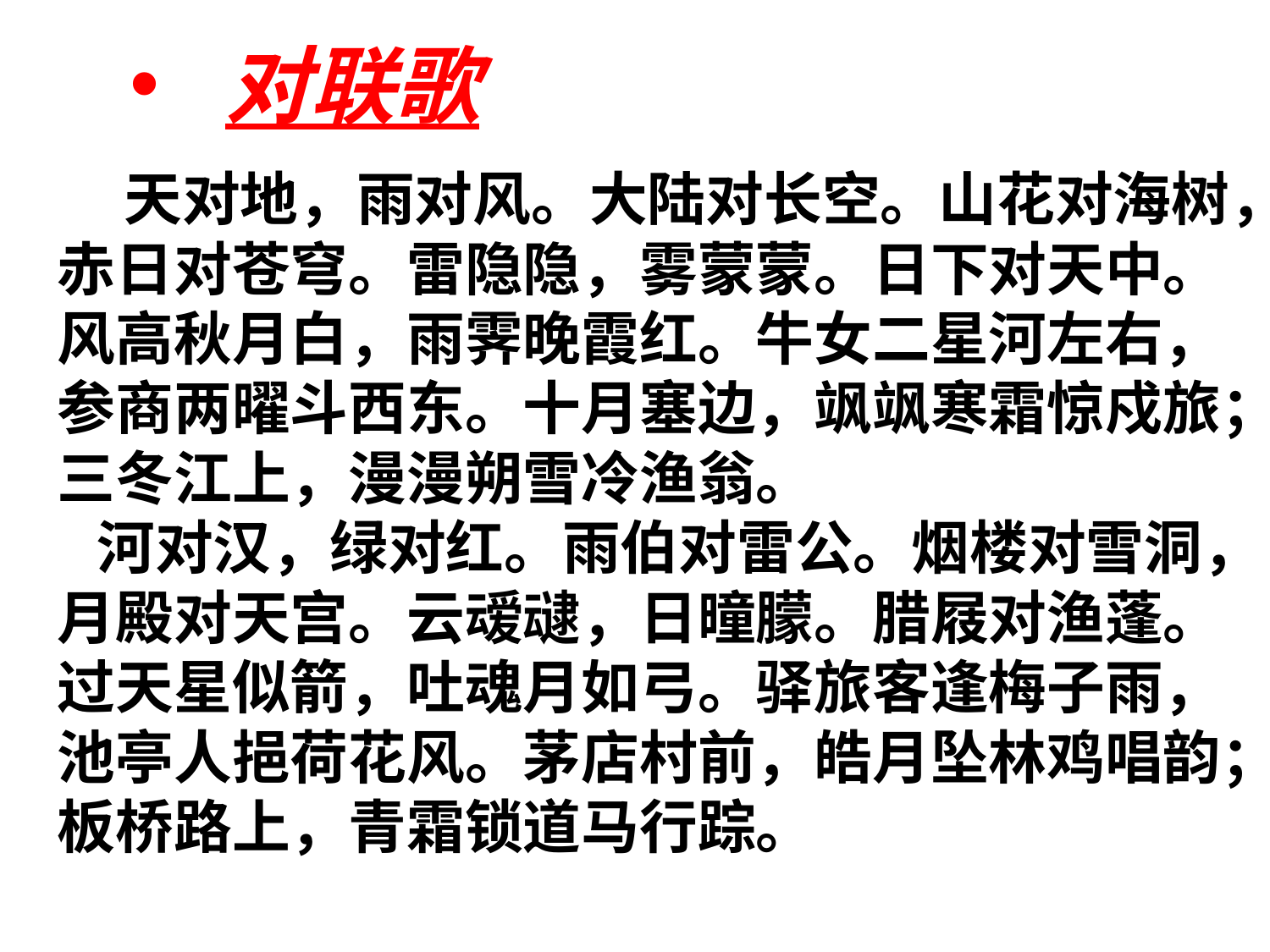

对联歌
    天对地，雨对风。大陆对长空。山花对海树，赤日对苍穹。雷隐隐，雾蒙蒙。日下对天中。风高秋月白，雨霁晚霞红。牛女二星河左右，参商两曜斗西东。十月塞边，飒飒寒霜惊戍旅；三冬江上，漫漫朔雪冷渔翁。
   河对汉，绿对红。雨伯对雷公。烟楼对雪洞，月殿对天宫。云叆叇，日曈朦。腊屐对渔蓬。过天星似箭，吐魂月如弓。驿旅客逢梅子雨，池亭人挹荷花风。茅店村前，皓月坠林鸡唱韵；板桥路上，青霜锁道马行踪。